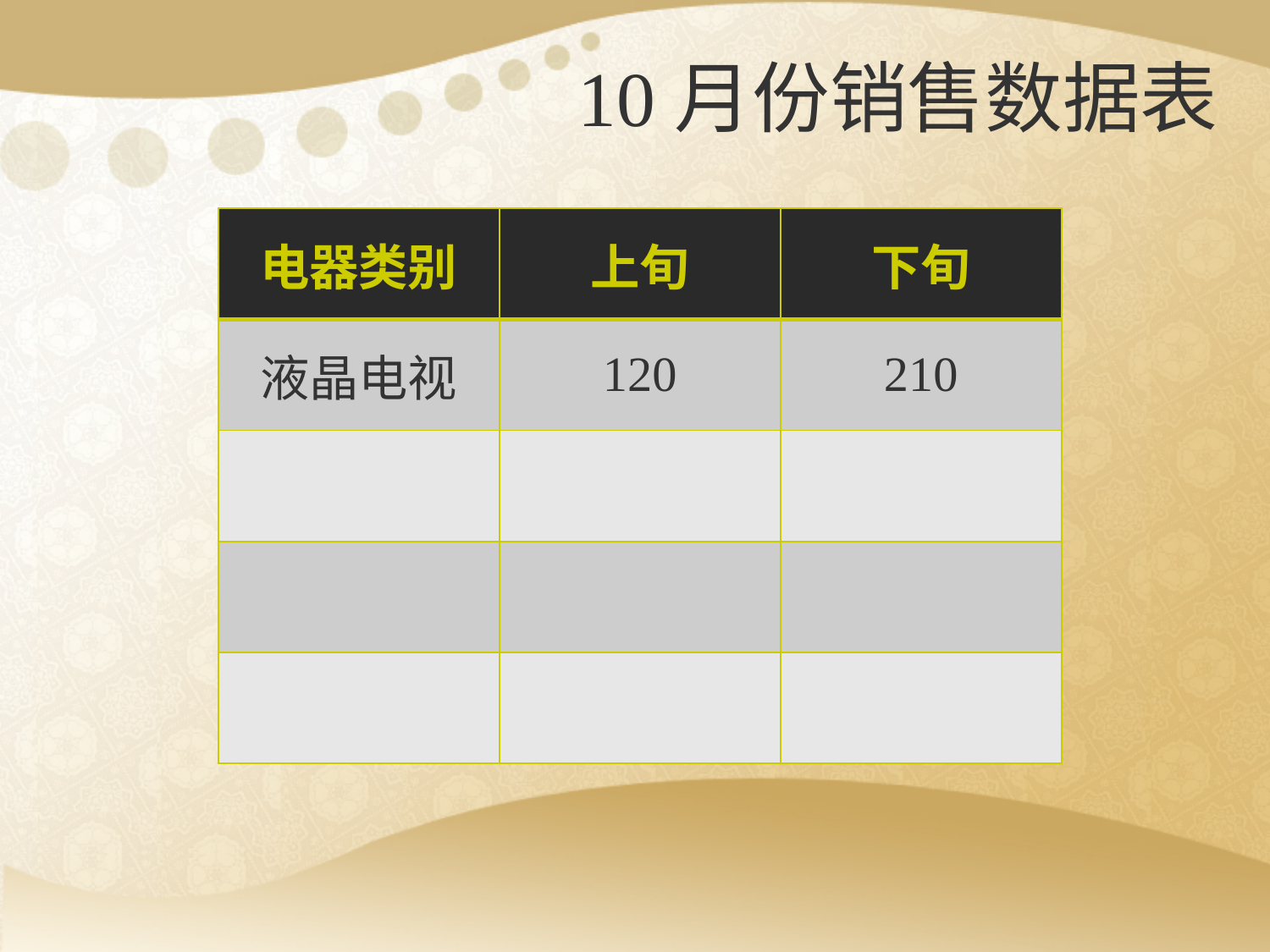

# 10月份销售数据表
| 电器类别 | 上旬 | 下旬 |
| --- | --- | --- |
| 液晶电视 | 120 | 210 |
| 冰箱 | 80 | 130 |
| 洗衣机 | 150 | 140 |
| 空调 | 205 | 178 |
| 电器类别 | 上旬 | 下旬 |
| --- | --- | --- |
| 液晶电视 | 120 | 210 |
| 冰箱 | 80 | 130 |
| 洗衣机 | 150 | 140 |
|  |  |  |
| 电器类别 | 上旬 | 下旬 |
| --- | --- | --- |
| 液晶电视 | 120 | 210 |
| 冰箱 | 80 | 130 |
|  |  |  |
|  |  |  |
| 电器类别 | 上旬 | 下旬 |
| --- | --- | --- |
| 液晶电视 | 120 | 210 |
|  |  |  |
|  |  |  |
|  |  |  |